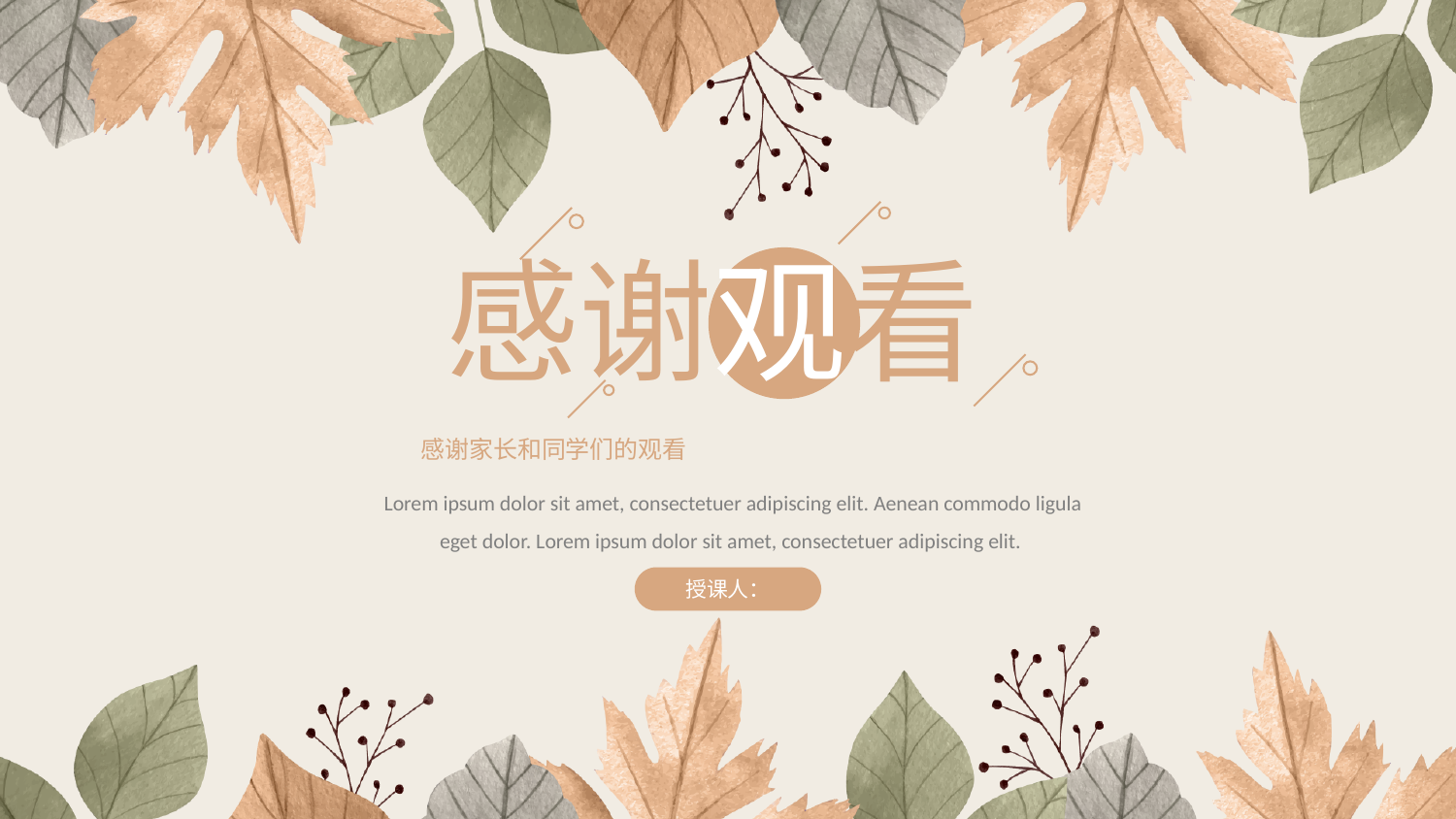

感谢观看

感谢家长和同学们的观看
Lorem ipsum dolor sit amet, consectetuer adipiscing elit. Aenean commodo ligula eget dolor. Lorem ipsum dolor sit amet, consectetuer adipiscing elit.
授课人：